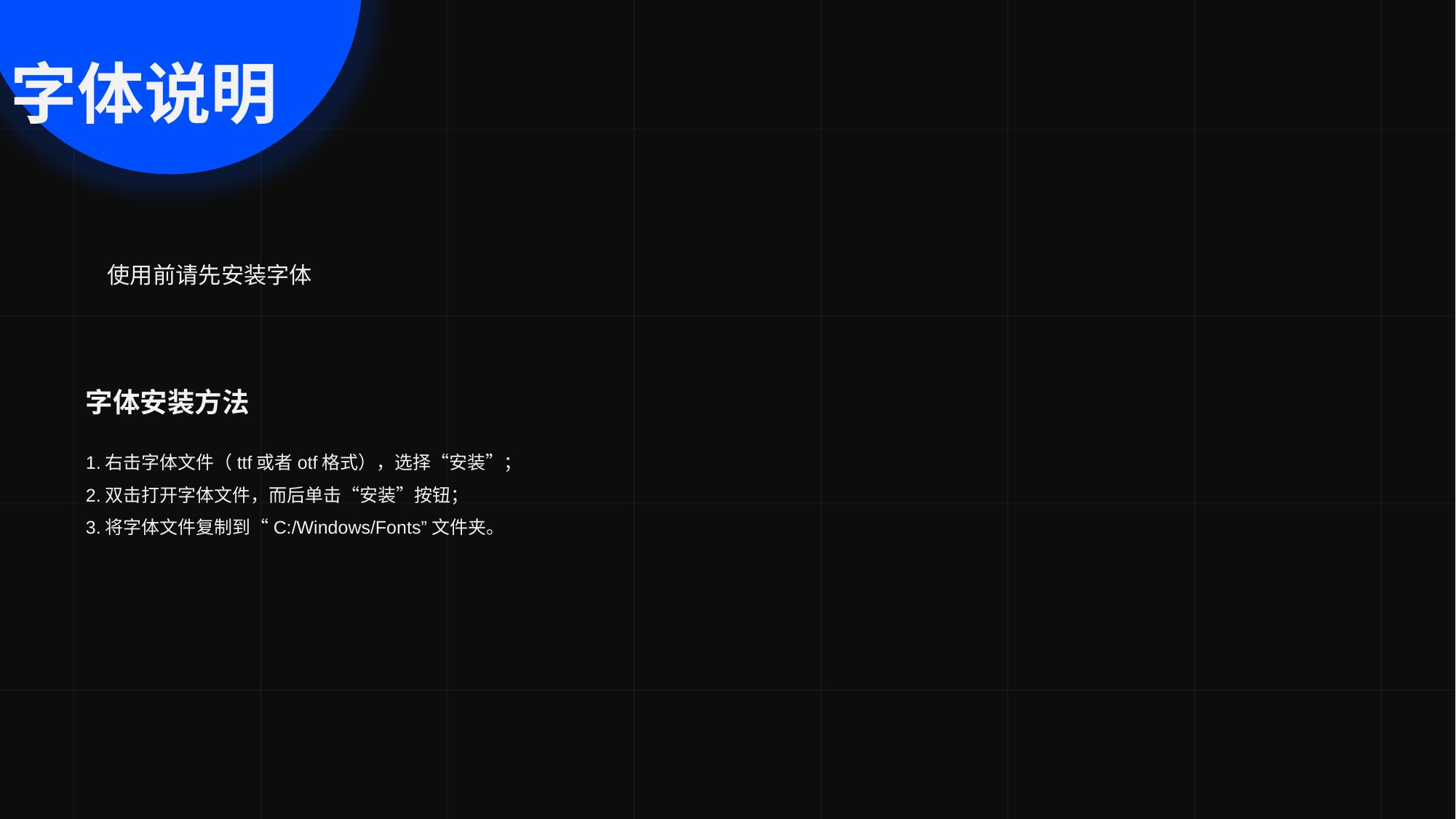

字体说明
使用前请先安装字体
字体安装方法
1.右击字体文件（ttf或者otf格式），选择“安装”；
2.双击打开字体文件，而后单击“安装”按钮；
3.将字体文件复制到“C:/Windows/Fonts”文件夹。